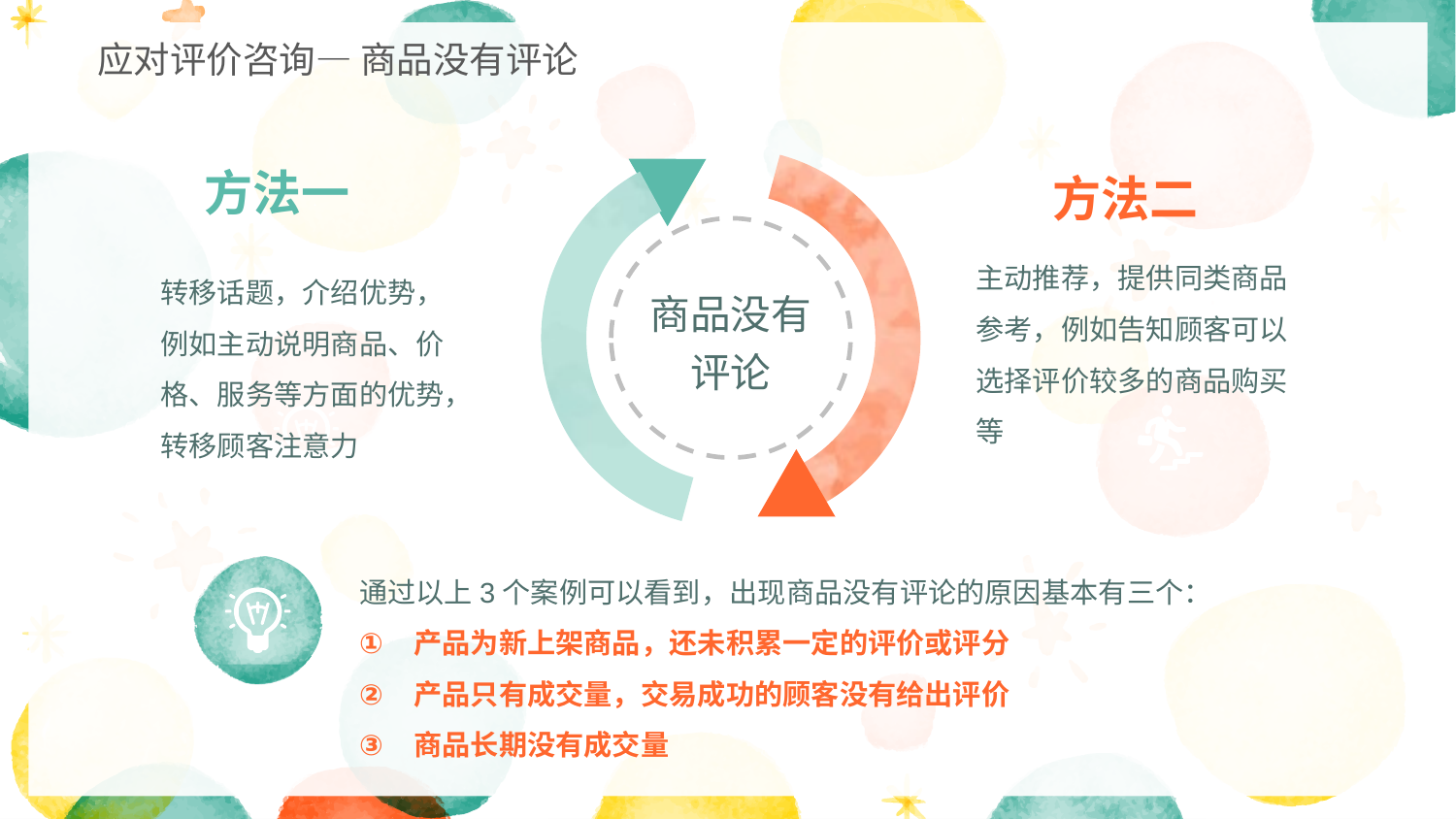

应对评价咨询— 商品没有评论

方法一
转移话题，介绍优势，例如主动说明商品、价格、服务等方面的优势，转移顾客注意力

方法二
主动推荐，提供同类商品参考，例如告知顾客可以选择评价较多的商品购买等
商品没有评论

通过以上3个案例可以看到，出现商品没有评论的原因基本有三个：
产品为新上架商品，还未积累一定的评价或评分
产品只有成交量，交易成功的顾客没有给出评价
商品长期没有成交量